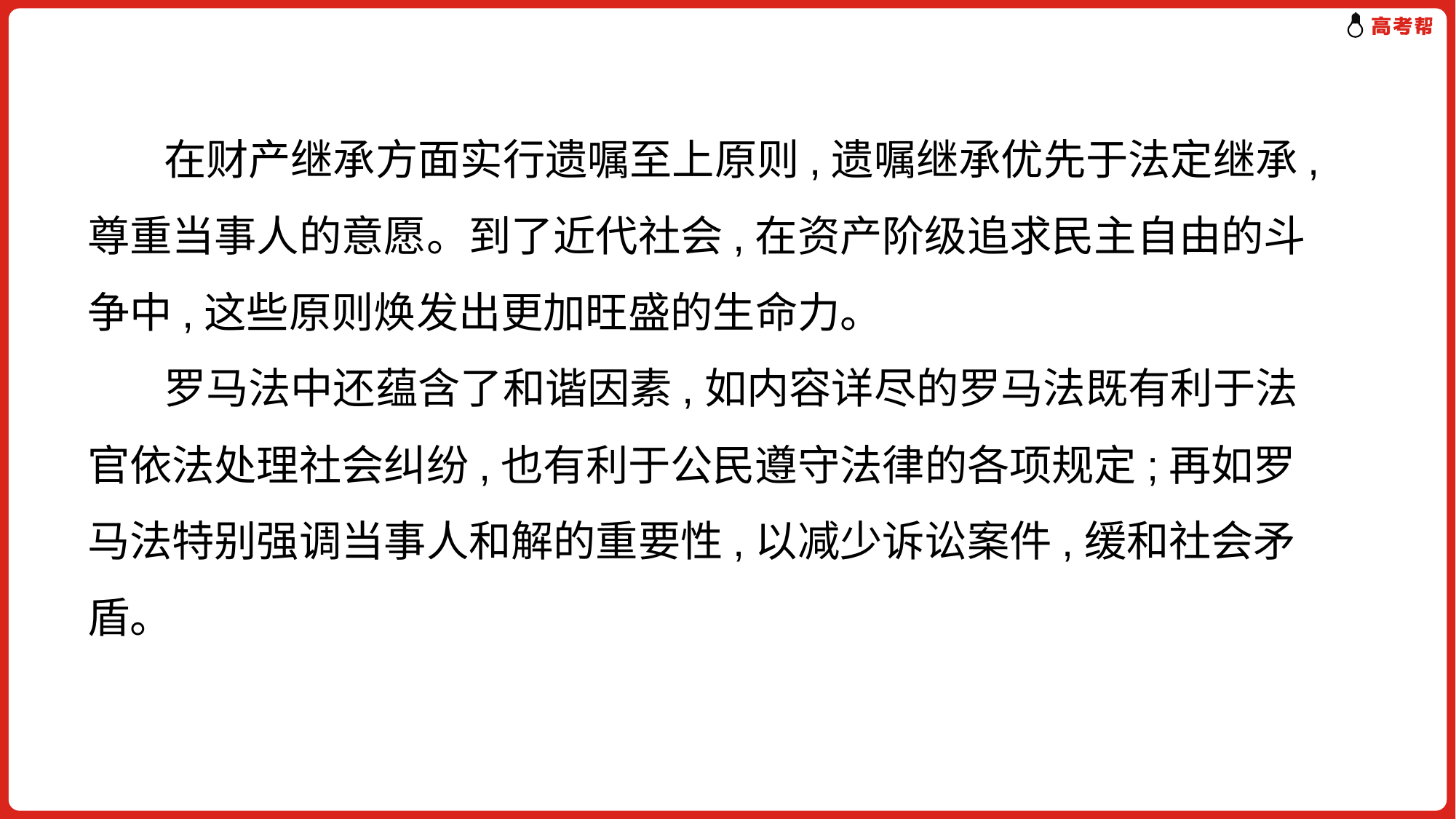

在财产继承方面实行遗嘱至上原则,遗嘱继承优先于法定继承,尊重当事人的意愿。到了近代社会,在资产阶级追求民主自由的斗争中,这些原则焕发出更加旺盛的生命力。
       罗马法中还蕴含了和谐因素,如内容详尽的罗马法既有利于法官依法处理社会纠纷,也有利于公民遵守法律的各项规定;再如罗马法特别强调当事人和解的重要性,以减少诉讼案件,缓和社会矛盾。